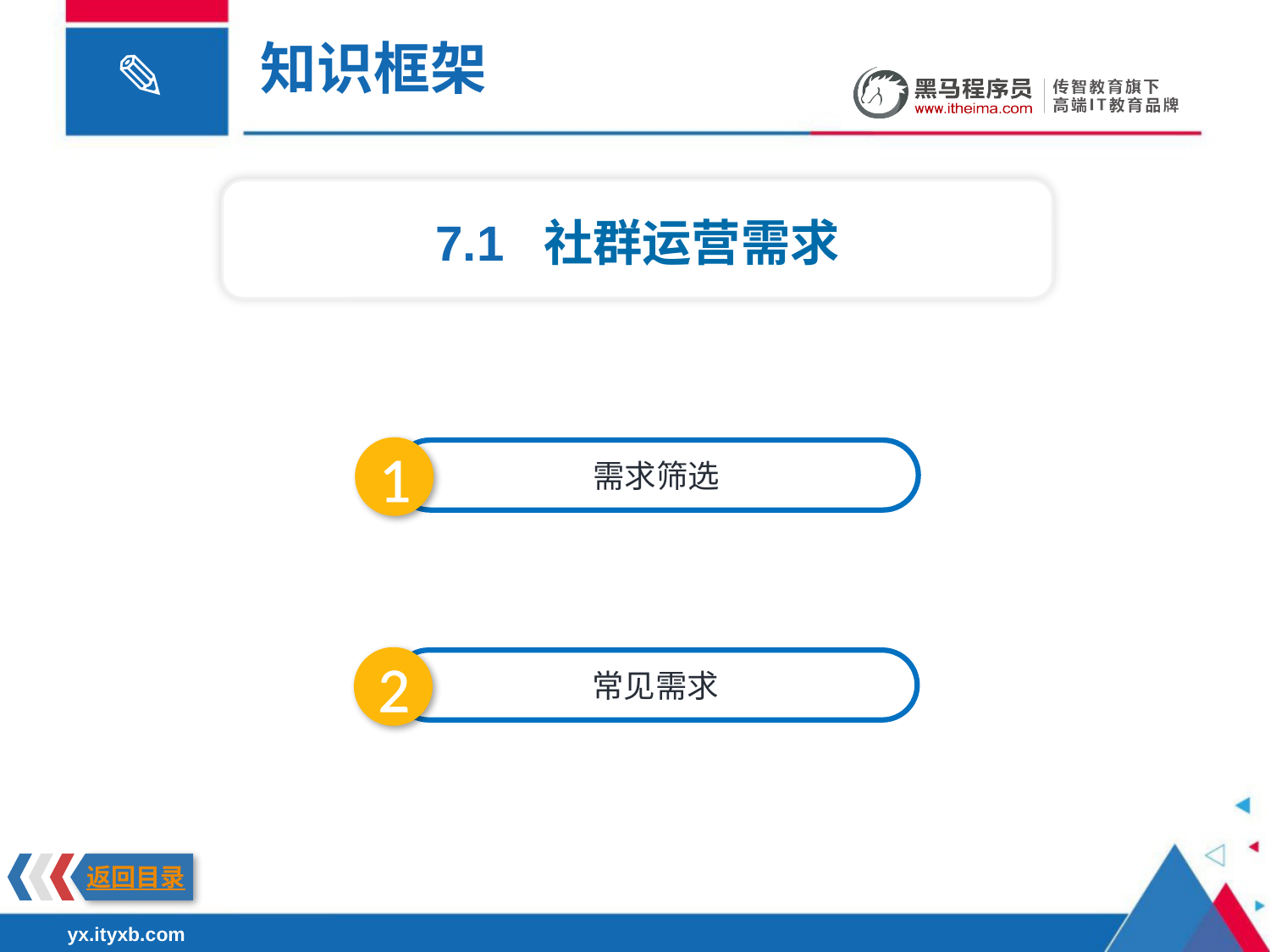

知识框架

7.1  社群运营需求
1
需求筛选
2
常见需求

返回目录